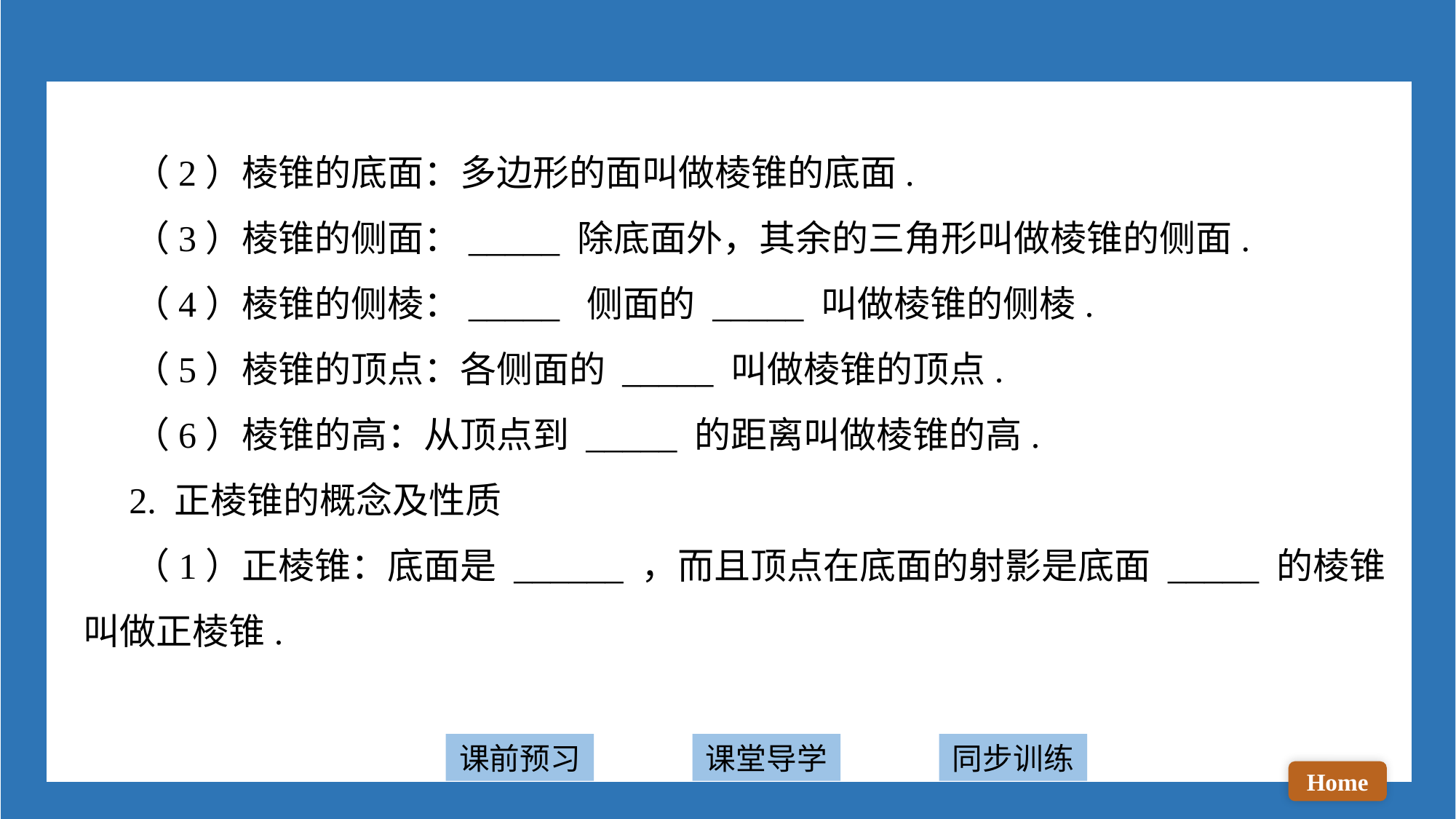

（2）棱锥的底面：多边形的面叫做棱锥的底面.
     （3）棱锥的侧面：_____ 除底面外，其余的三角形叫做棱锥的侧面.
     （4）棱锥的侧棱：_____  侧面的 _____ 叫做棱锥的侧棱.
     （5）棱锥的顶点：各侧面的 _____ 叫做棱锥的顶点.
     （6）棱锥的高：从顶点到 _____ 的距离叫做棱锥的高.
     2. 正棱锥的概念及性质
     （1）正棱锥：底面是 ______ ，而且顶点在底面的射影是底面 _____ 的棱锥叫做正棱锥.